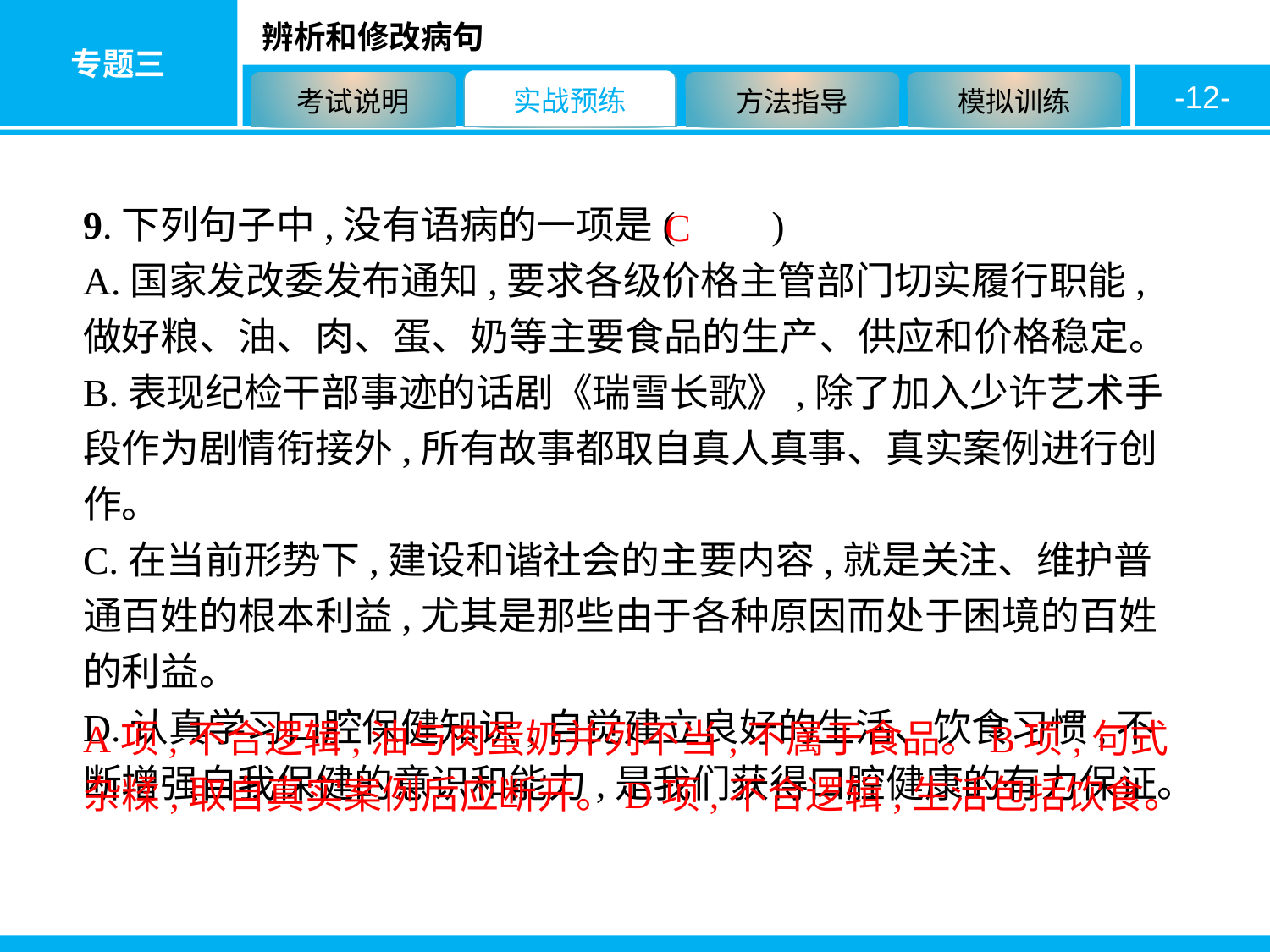

-12-
9.下列句子中,没有语病的一项是(　　)
A.国家发改委发布通知,要求各级价格主管部门切实履行职能,做好粮、油、肉、蛋、奶等主要食品的生产、供应和价格稳定。
B.表现纪检干部事迹的话剧《瑞雪长歌》,除了加入少许艺术手段作为剧情衔接外,所有故事都取自真人真事、真实案例进行创作。
C.在当前形势下,建设和谐社会的主要内容,就是关注、维护普通百姓的根本利益,尤其是那些由于各种原因而处于困境的百姓的利益。
D.认真学习口腔保健知识,自觉建立良好的生活、饮食习惯,不断增强自我保健的意识和能力,是我们获得口腔健康的有力保证。
C
A项,不合逻辑,油与肉蛋奶并列不当,不属于食品。B项,句式杂糅,取自真实案例后应断开。D项,不合逻辑,生活包括饮食。